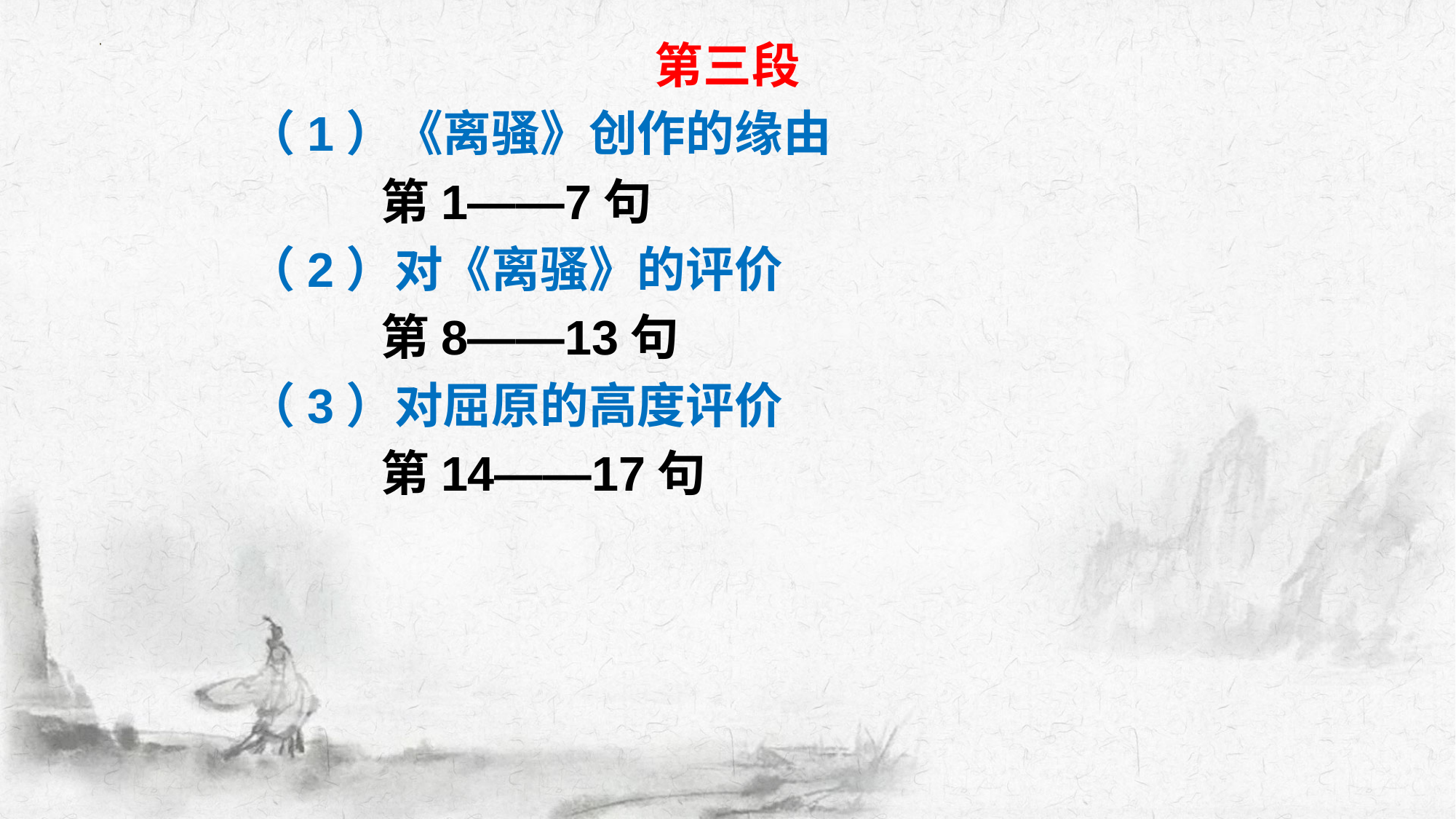

第三段
（1）《离骚》创作的缘由
           第1——7句
（2）对《离骚》的评价
           第8——13句
（3）对屈原的高度评价
           第14——17句